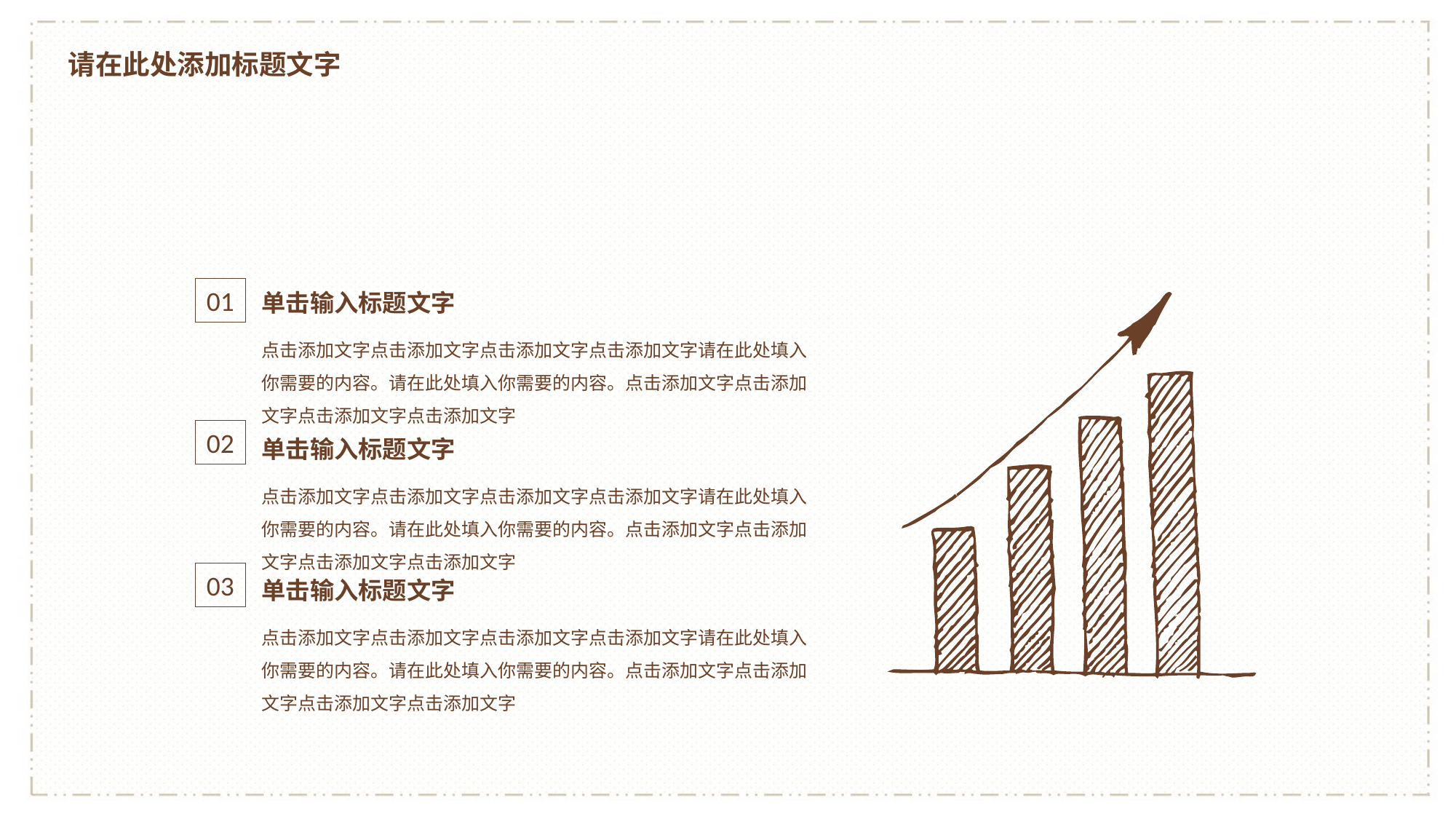

请在此处添加标题文字
01
单击输入标题文字

点击添加文字点击添加文字点击添加文字点击添加文字请在此处填入你需要的内容。请在此处填入你需要的内容。点击添加文字点击添加文字点击添加文字点击添加文字
02
单击输入标题文字
点击添加文字点击添加文字点击添加文字点击添加文字请在此处填入你需要的内容。请在此处填入你需要的内容。点击添加文字点击添加文字点击添加文字点击添加文字
03
单击输入标题文字
点击添加文字点击添加文字点击添加文字点击添加文字请在此处填入你需要的内容。请在此处填入你需要的内容。点击添加文字点击添加文字点击添加文字点击添加文字